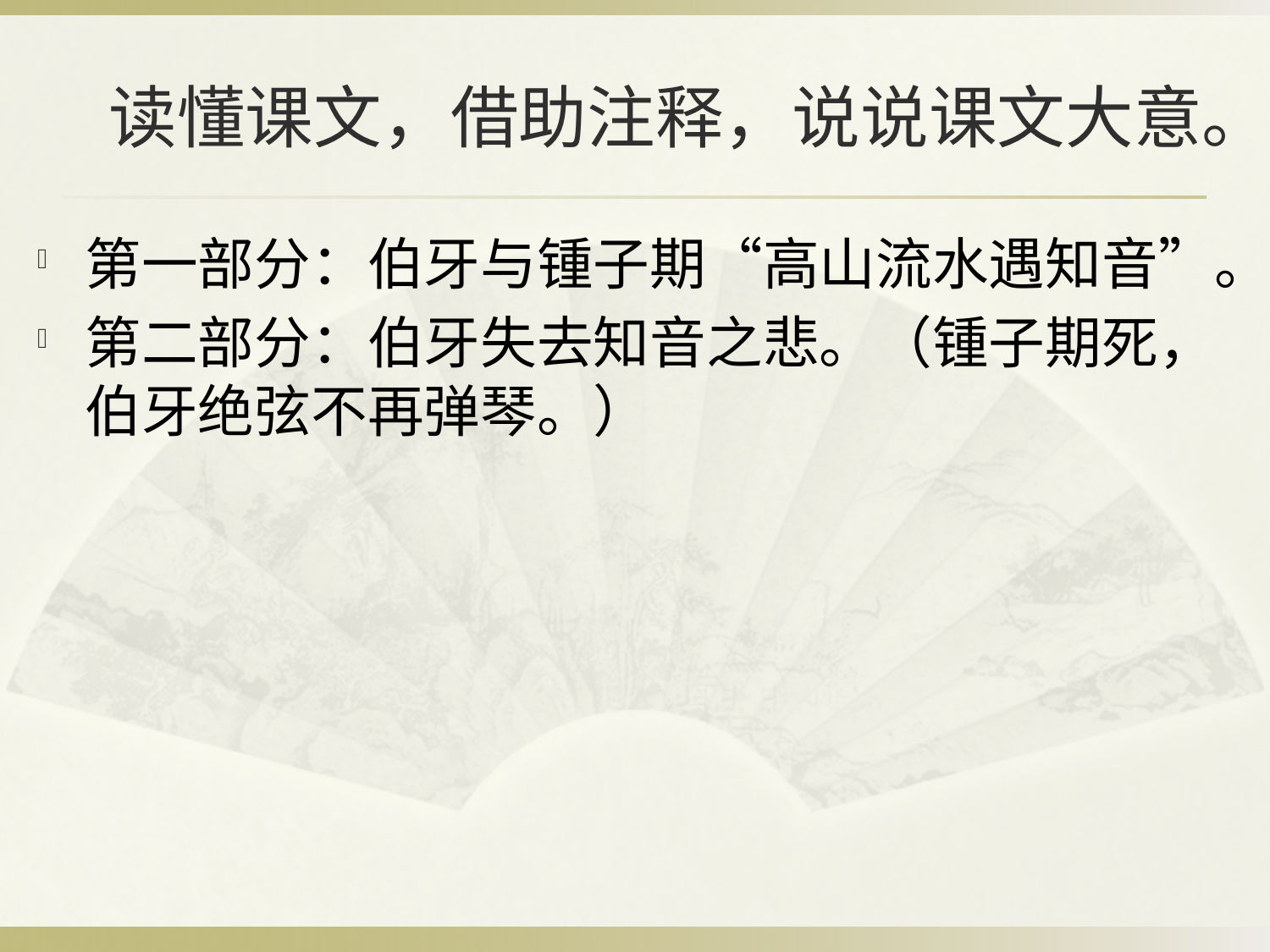

# 读懂课文，借助注释，说说课文大意。
第一部分：伯牙与锺子期“高山流水遇知音”。
第二部分：伯牙失去知音之悲。（锺子期死，伯牙绝弦不再弹琴。）